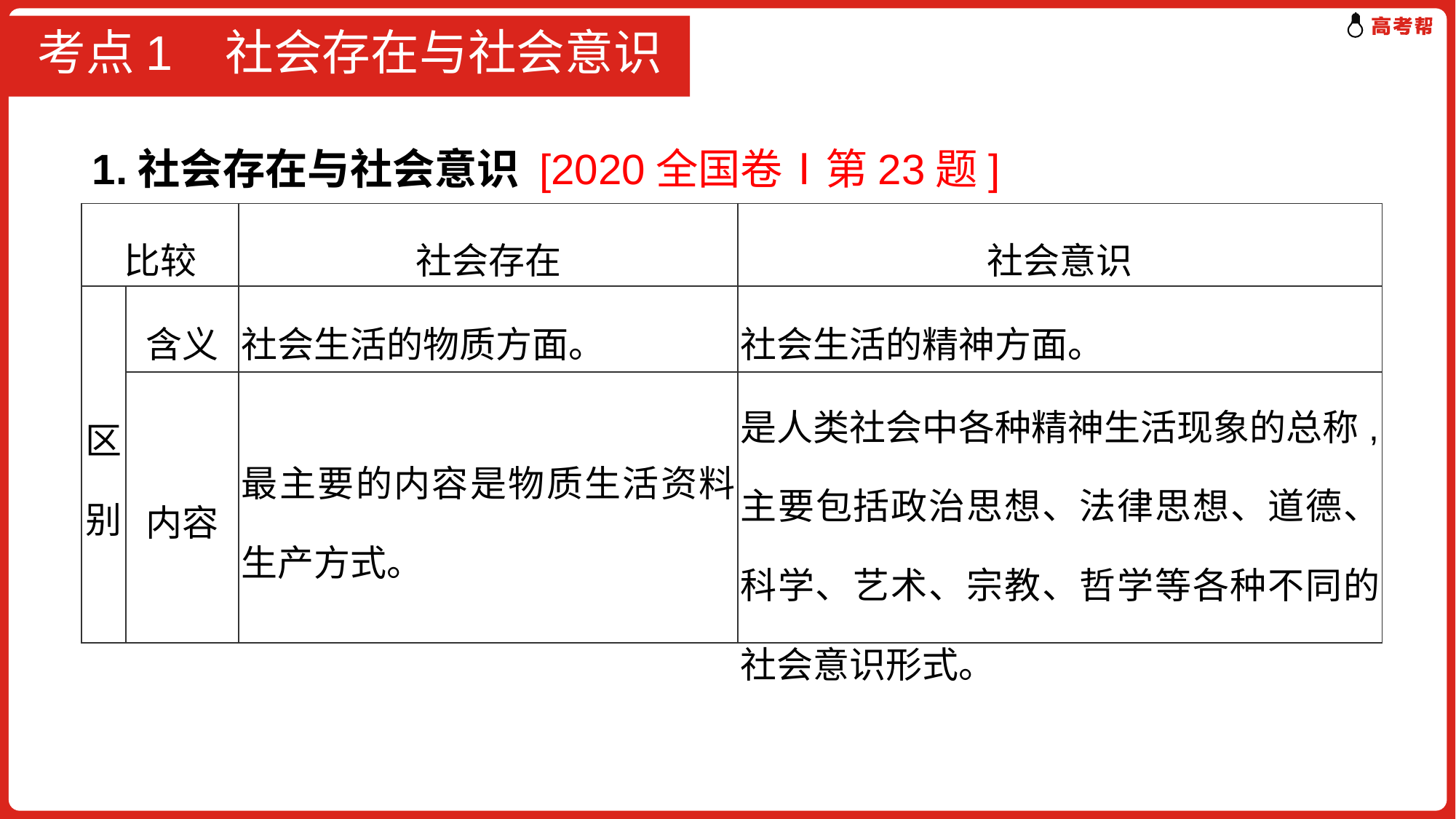

# 考点1   社会存在与社会意识
1.社会存在与社会意识 [2020全国卷Ⅰ第23题]
| 比较 |  | 社会存在 | 社会意识 |
| --- | --- | --- | --- |
| 区别 | 含义 | 社会生活的物质方面。 | 社会生活的精神方面。 |
|  | 内容 | 最主要的内容是物质生活资料生产方式。 | 是人类社会中各种精神生活现象的总称,主要包括政治思想、法律思想、道德、科学、艺术、宗教、哲学等各种不同的社会意识形式。 |